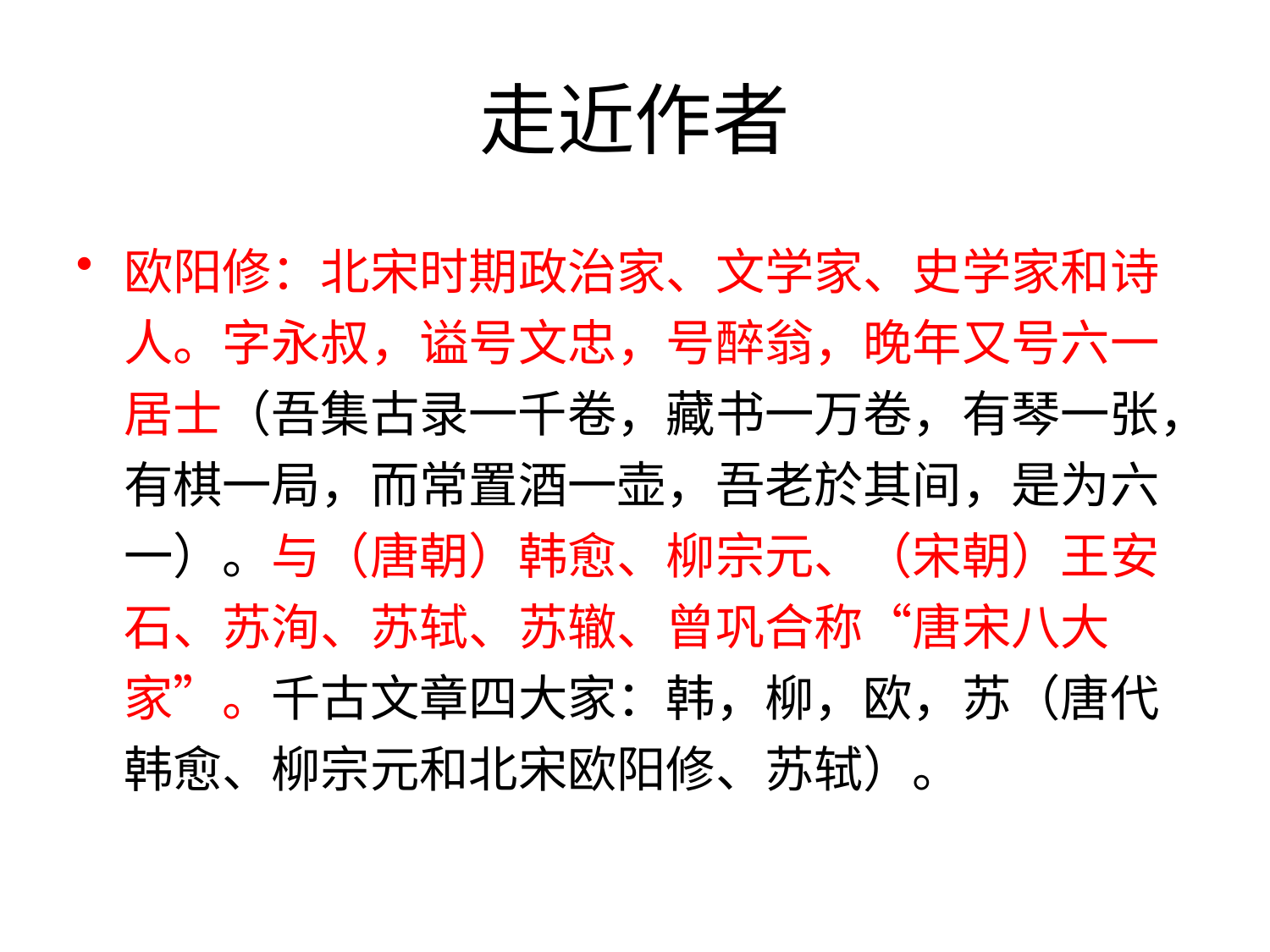

# 走近作者
欧阳修：北宋时期政治家、文学家、史学家和诗人。字永叔，谥号文忠，号醉翁，晚年又号六一居士（吾集古录一千卷，藏书一万卷，有琴一张，有棋一局，而常置酒一壶，吾老於其间，是为六一）。与（唐朝）韩愈、柳宗元、（宋朝）王安石、苏洵、苏轼、苏辙、曾巩合称“唐宋八大家”。千古文章四大家：韩，柳，欧，苏（唐代韩愈、柳宗元和北宋欧阳修、苏轼）。